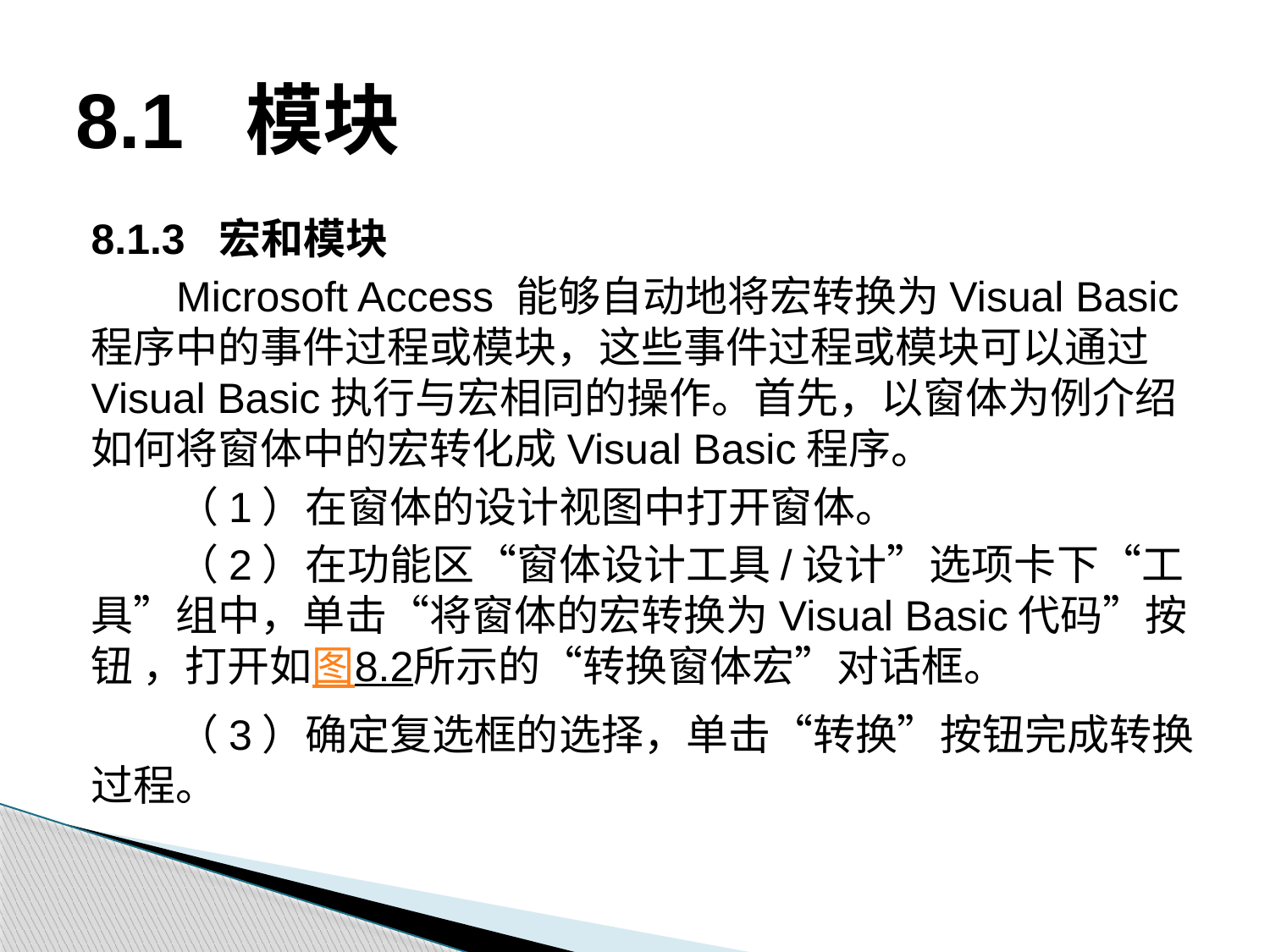

# 8.1  模块
8.1.3  宏和模块
Microsoft Access 能够自动地将宏转换为Visual Basic程序中的事件过程或模块，这些事件过程或模块可以通过Visual Basic执行与宏相同的操作。首先，以窗体为例介绍如何将窗体中的宏转化成Visual Basic程序。
（1）在窗体的设计视图中打开窗体。
（2）在功能区“窗体设计工具/设计”选项卡下“工具”组中，单击“将窗体的宏转换为Visual Basic代码”按钮 ，打开如图8.2所示的“转换窗体宏”对话框。
（3）确定复选框的选择，单击“转换”按钮完成转换过程。